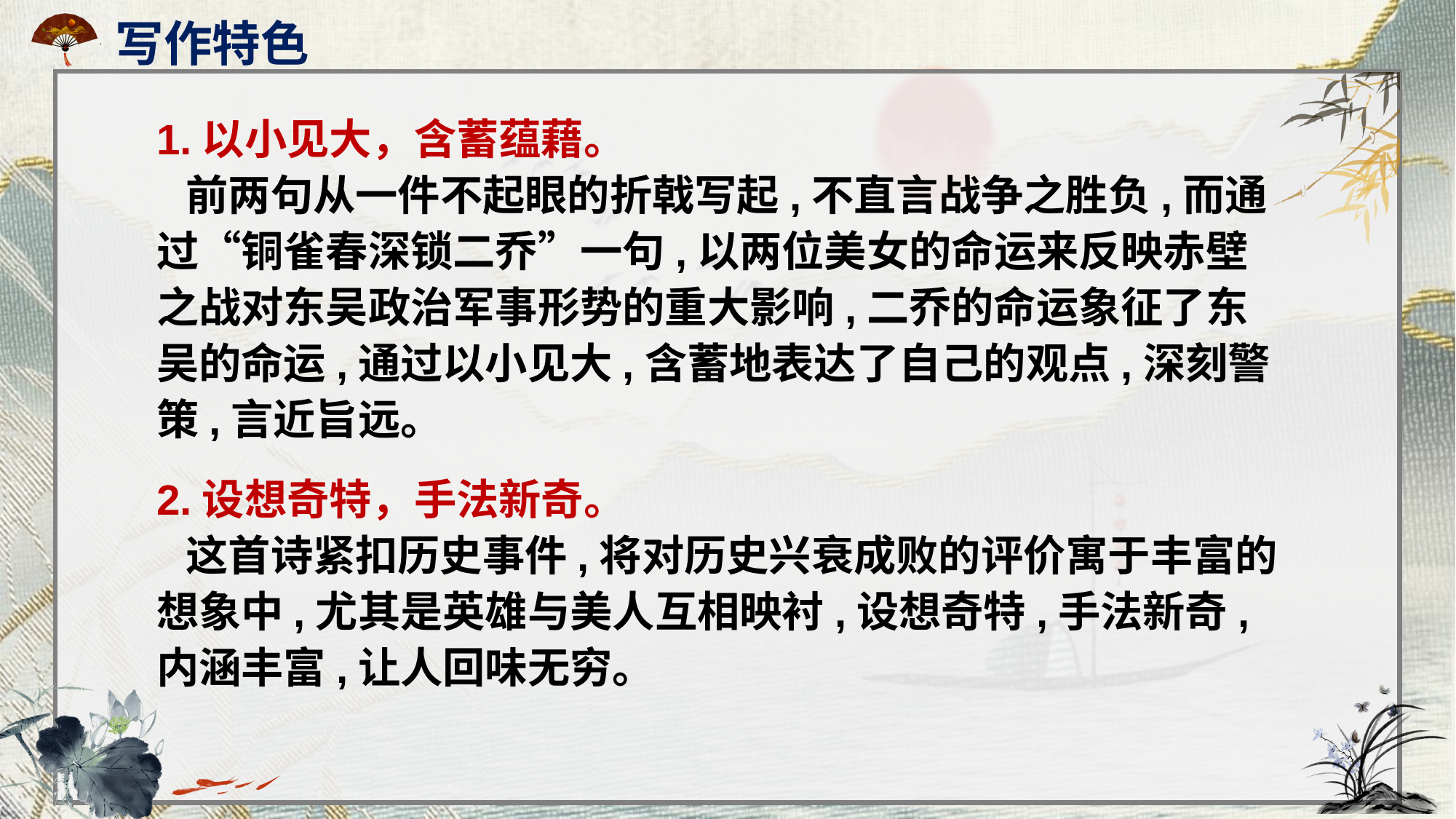

写作特色
1.以小见大，含蓄蕴藉。
  前两句从一件不起眼的折戟写起,不直言战争之胜负,而通过“铜雀春深锁二乔”一句,以两位美女的命运来反映赤壁之战对东吴政治军事形势的重大影响,二乔的命运象征了东吴的命运,通过以小见大,含蓄地表达了自己的观点,深刻警策,言近旨远。
2.设想奇特，手法新奇。
  这首诗紧扣历史事件,将对历史兴衰成败的评价寓于丰富的想象中,尤其是英雄与美人互相映衬,设想奇特,手法新奇,内涵丰富,让人回味无穷。